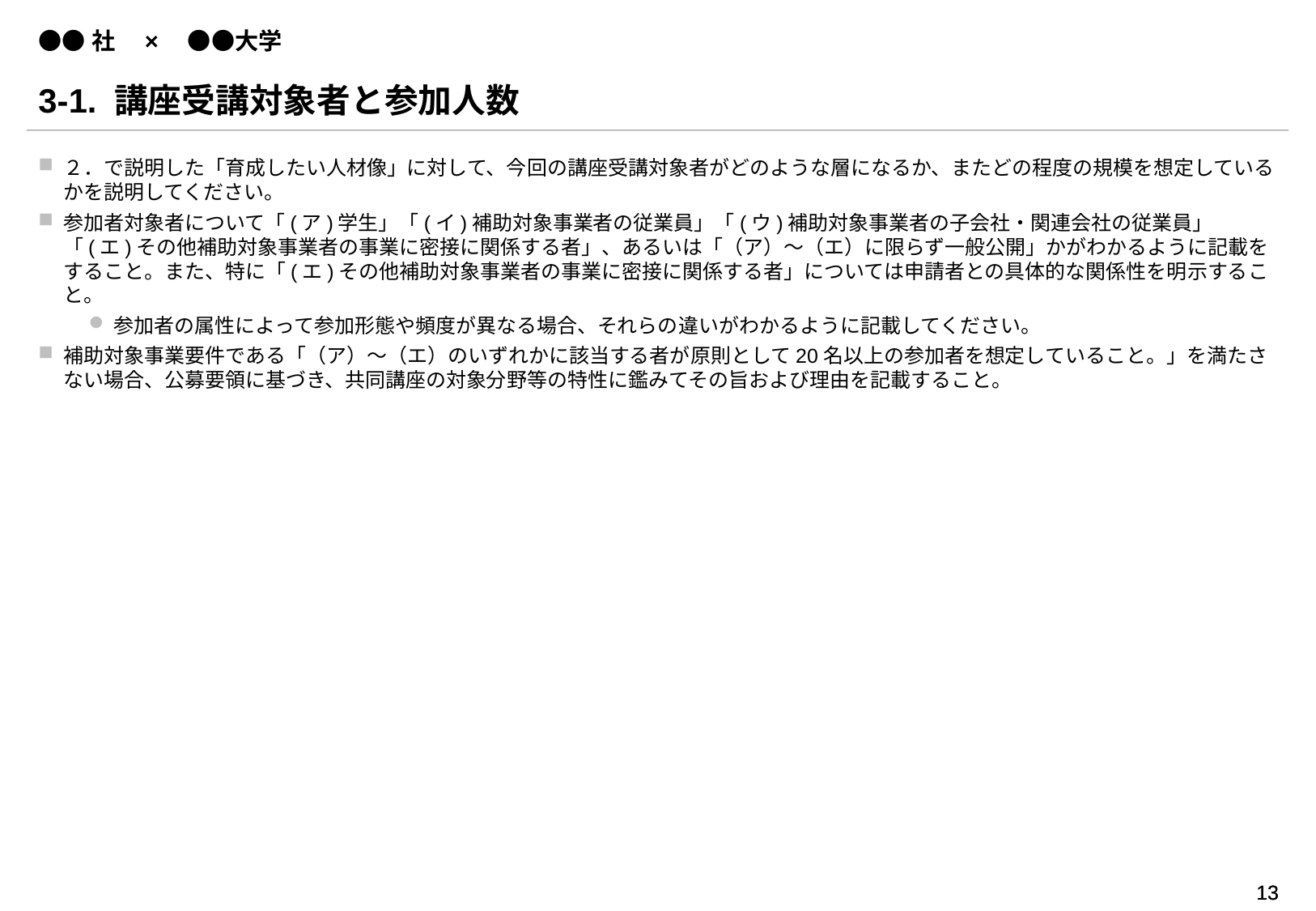

# ●●社　×　●●大学
3-1. 講座受講対象者と参加人数
２．で説明した「育成したい人材像」に対して、今回の講座受講対象者がどのような層になるか、またどの程度の規模を想定しているかを説明してください。
参加者対象者について「(ア)学⽣」「(イ)補助対象事業者の従業員」「(ウ)補助対象事業者の子会社・関連会社の従業員」「(エ)その他補助対象事業者の事業に密接に関係する者」、あるいは「（ア）～（エ）に限らず一般公開」かがわかるように記載をすること。また、特に「(エ)その他補助対象事業者の事業に密接に関係する者」については申請者との具体的な関係性を明示すること。
参加者の属性によって参加形態や頻度が異なる場合、それらの違いがわかるように記載してください。
補助対象事業要件である「（ア）～（エ）のいずれかに該当する者が原則として20名以上の参加者を想定していること。」を満たさない場合、公募要領に基づき、共同講座の対象分野等の特性に鑑みてその旨および理由を記載すること。